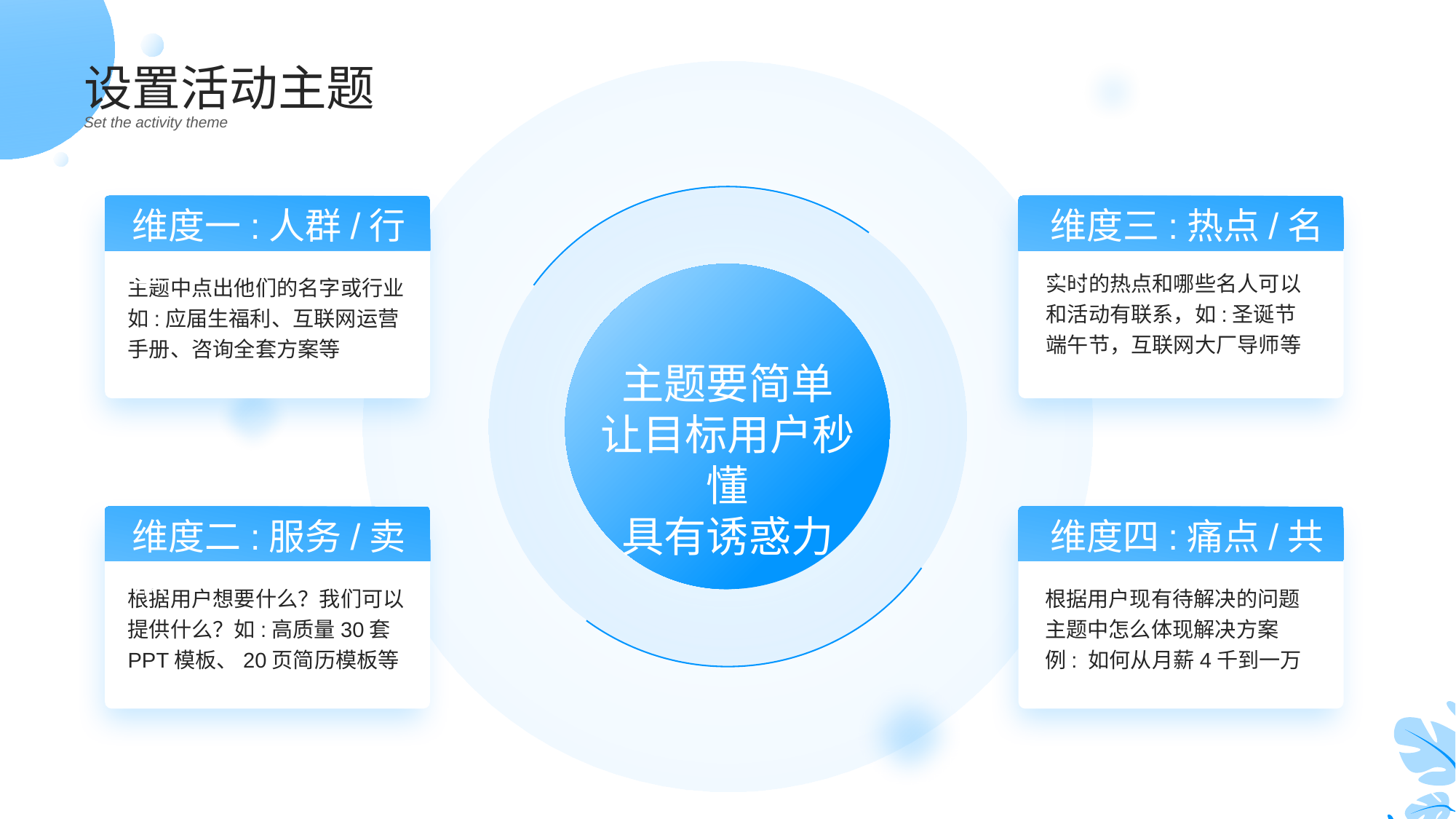

设置活动主题

主题要简单
让目标用户秒懂
具有诱惑力
Set the activity theme

维度一:人群/行业

主题中点出他们的名字或行业
如:应届生福利、互联网运营
手册、咨询全套方案等

维度三:热点/名人

实时的热点和哪些名人可以和活动有联系，如:圣诞节
端午节，互联网大厂导师等

维度二:服务/卖点

根据用户想要什么？我们可以提供什么？如:高质量30套PPT模板、20页简历模板等

维度四:痛点/共鸣

根据用户现有待解决的问题
主题中怎么体现解决方案
例: 如何从月薪4千到一万